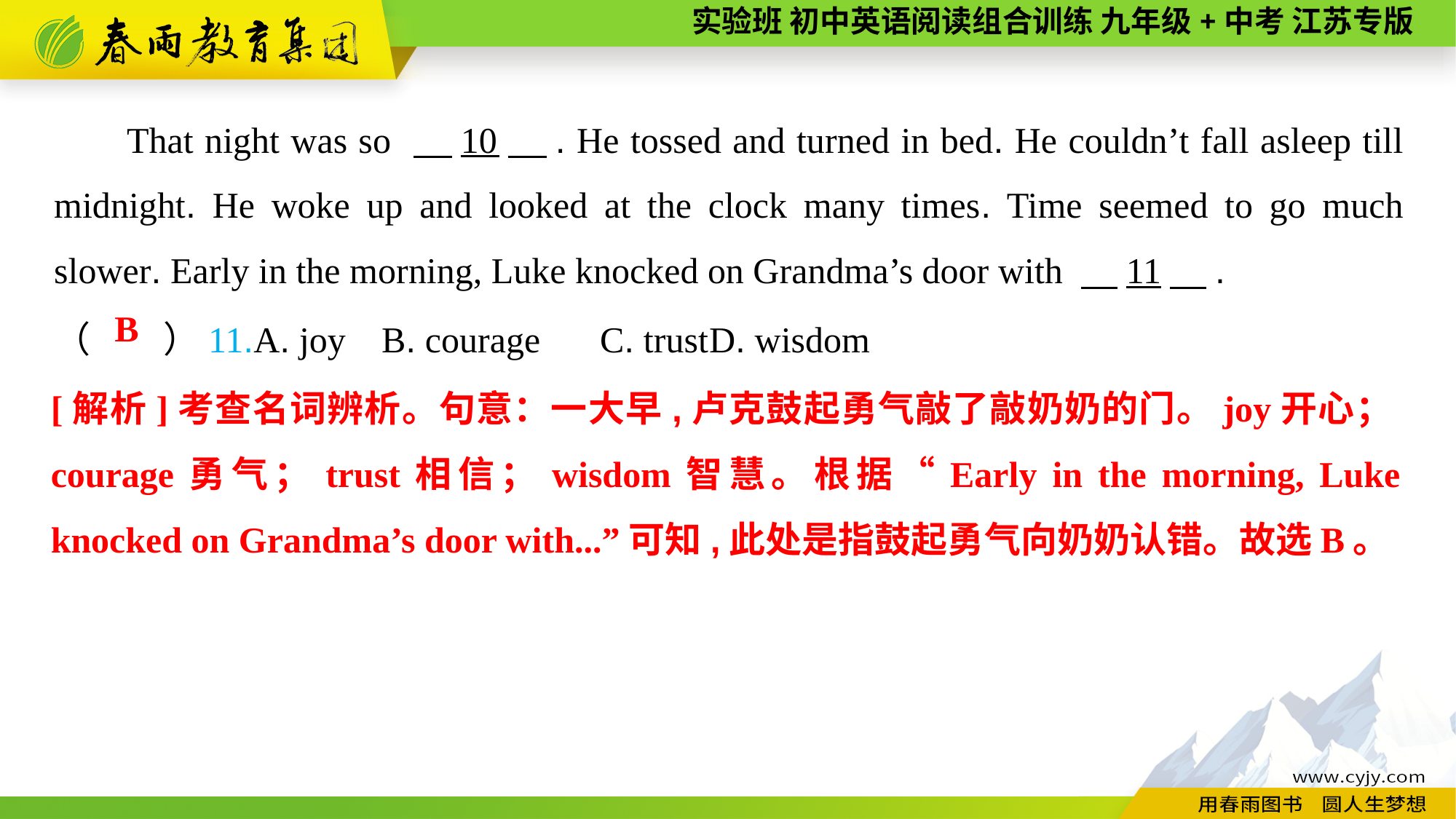

That night was so 　10　. He tossed and turned in bed. He couldn’t fall asleep till midnight. He woke up and looked at the clock many times. Time seemed to go much slower. Early in the morning, Luke knocked on Grandma’s door with 　11　.
（　　）11.A. joy	B. courage	C. trust	D. wisdom
B
[解析]考查名词辨析。句意：一大早,卢克鼓起勇气敲了敲奶奶的门。joy开心；courage勇气；trust相信；wisdom智慧。根据“Early in the morning, Luke knocked on Grandma’s door with...”可知,此处是指鼓起勇气向奶奶认错。故选B。